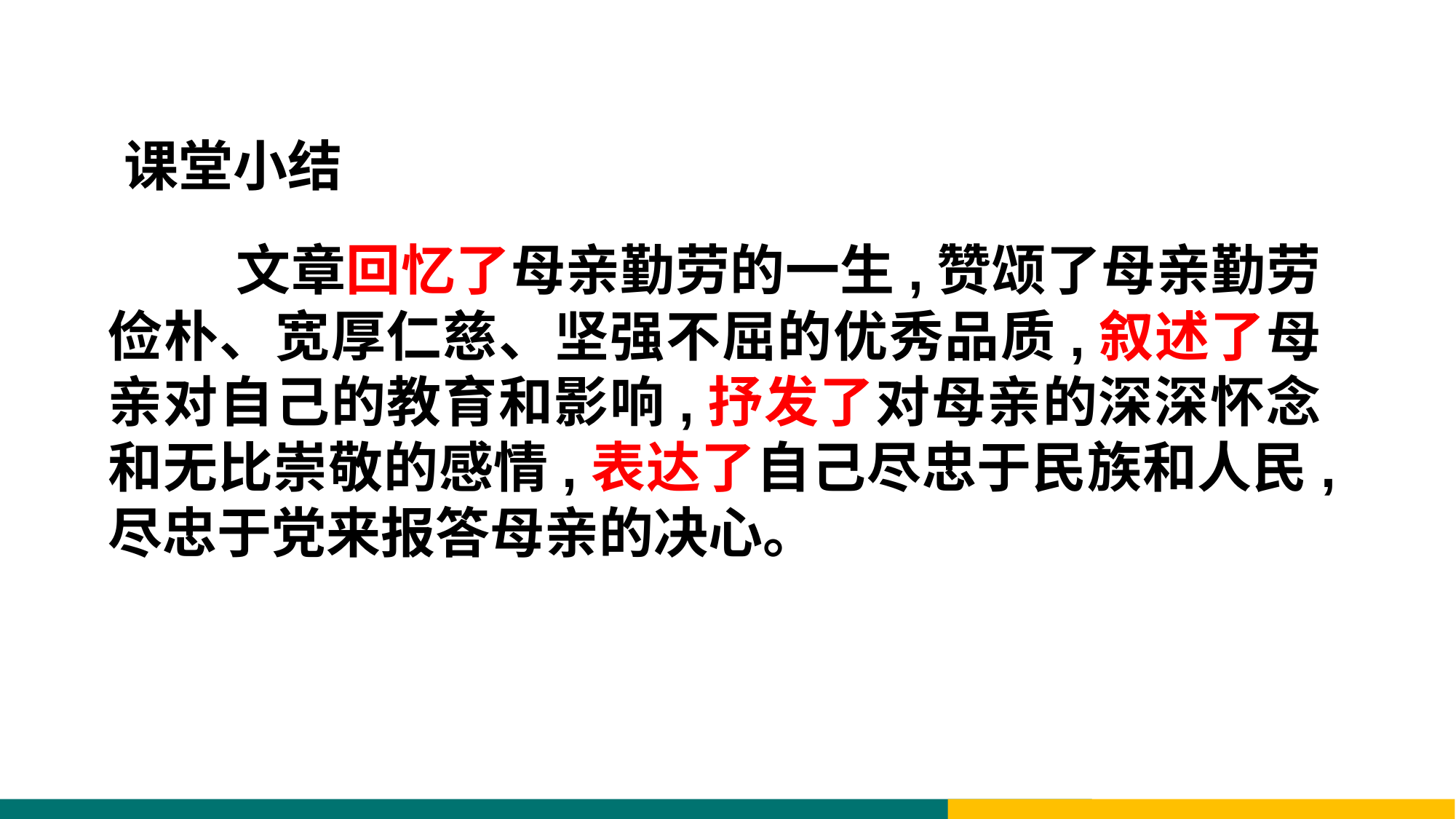

课堂小结
        文章回忆了母亲勤劳的一生,赞颂了母亲勤劳俭朴、宽厚仁慈、坚强不屈的优秀品质,叙述了母亲对自己的教育和影响,抒发了对母亲的深深怀念和无比崇敬的感情,表达了自己尽忠于民族和人民,尽忠于党来报答母亲的决心。